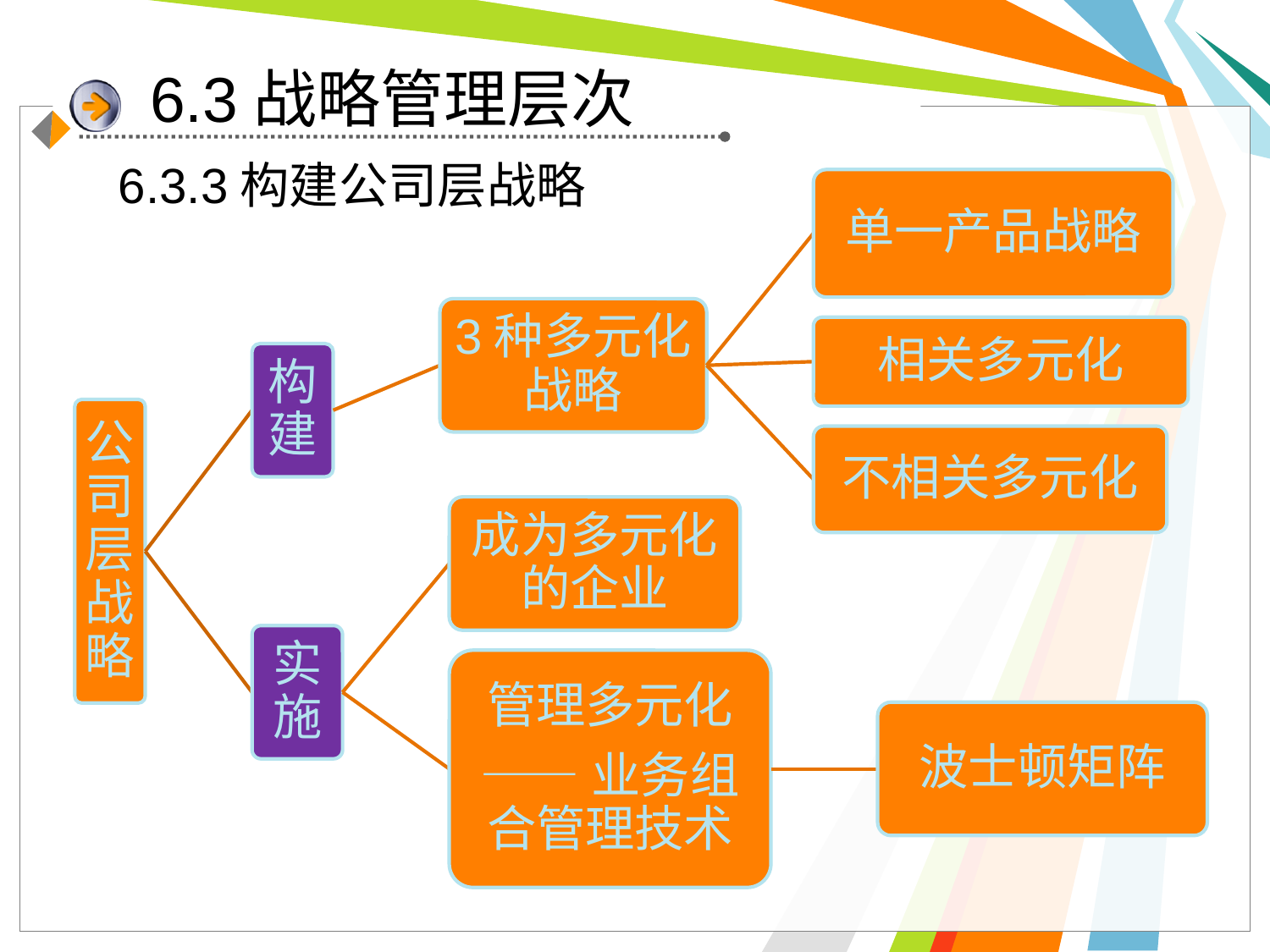

6.3战略管理层次

6.3.3构建公司层战略
公司层战略

构建

3种多元化战略

单一产品战略

相关多元化

不相关多元化

实施

成为多元化的企业

管理多元化
——业务组合管理技术

波士顿矩阵